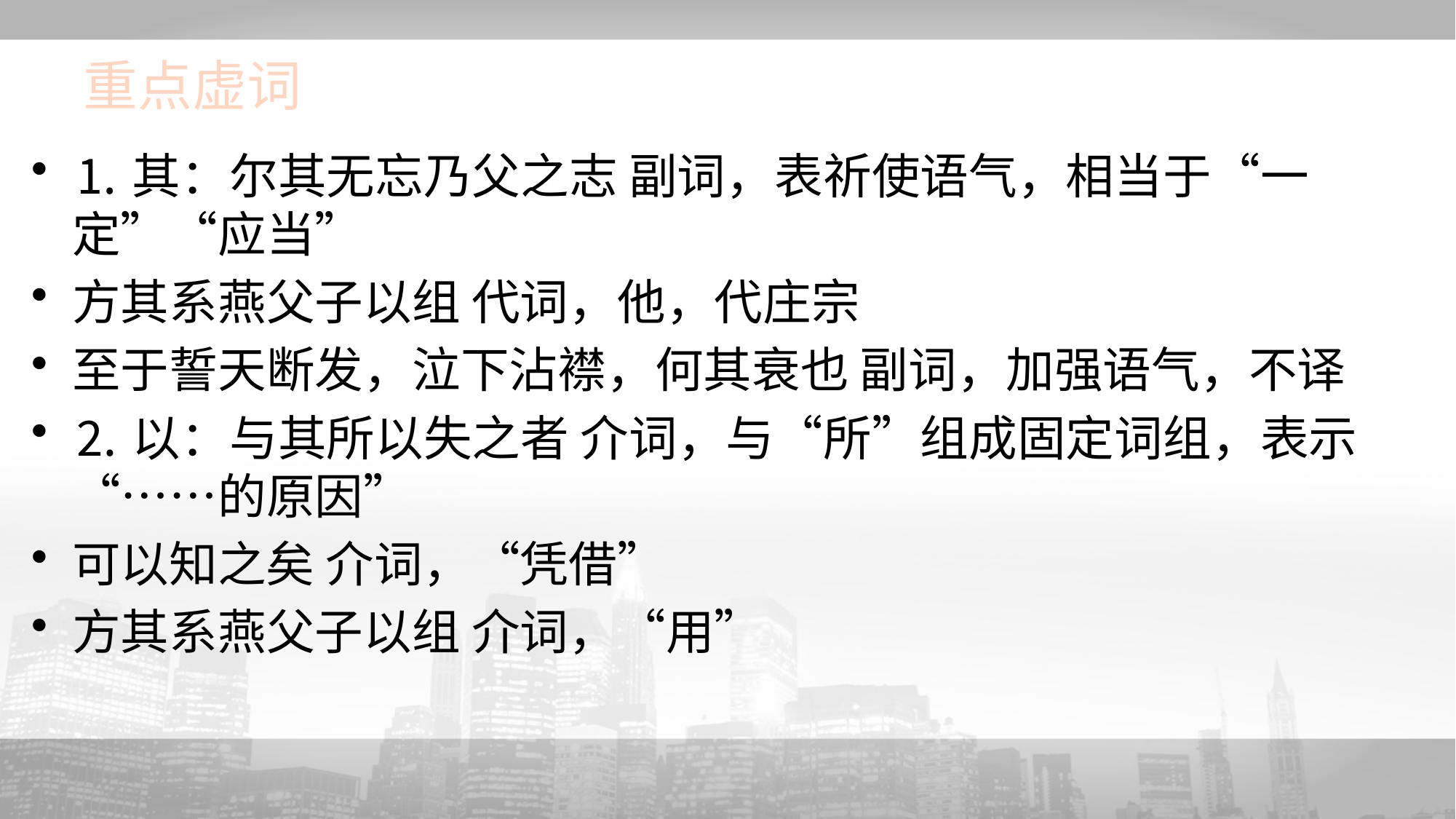

# 重点虚词
⒈其：尔其无忘乃父之志 副词，表祈使语气，相当于“一定”“应当”
方其系燕父子以组 代词，他，代庄宗
至于誓天断发，泣下沾襟，何其衰也 副词，加强语气，不译
⒉以：与其所以失之者 介词，与“所”组成固定词组，表示“……的原因”
可以知之矣 介词，“凭借”
方其系燕父子以组 介词，“用”